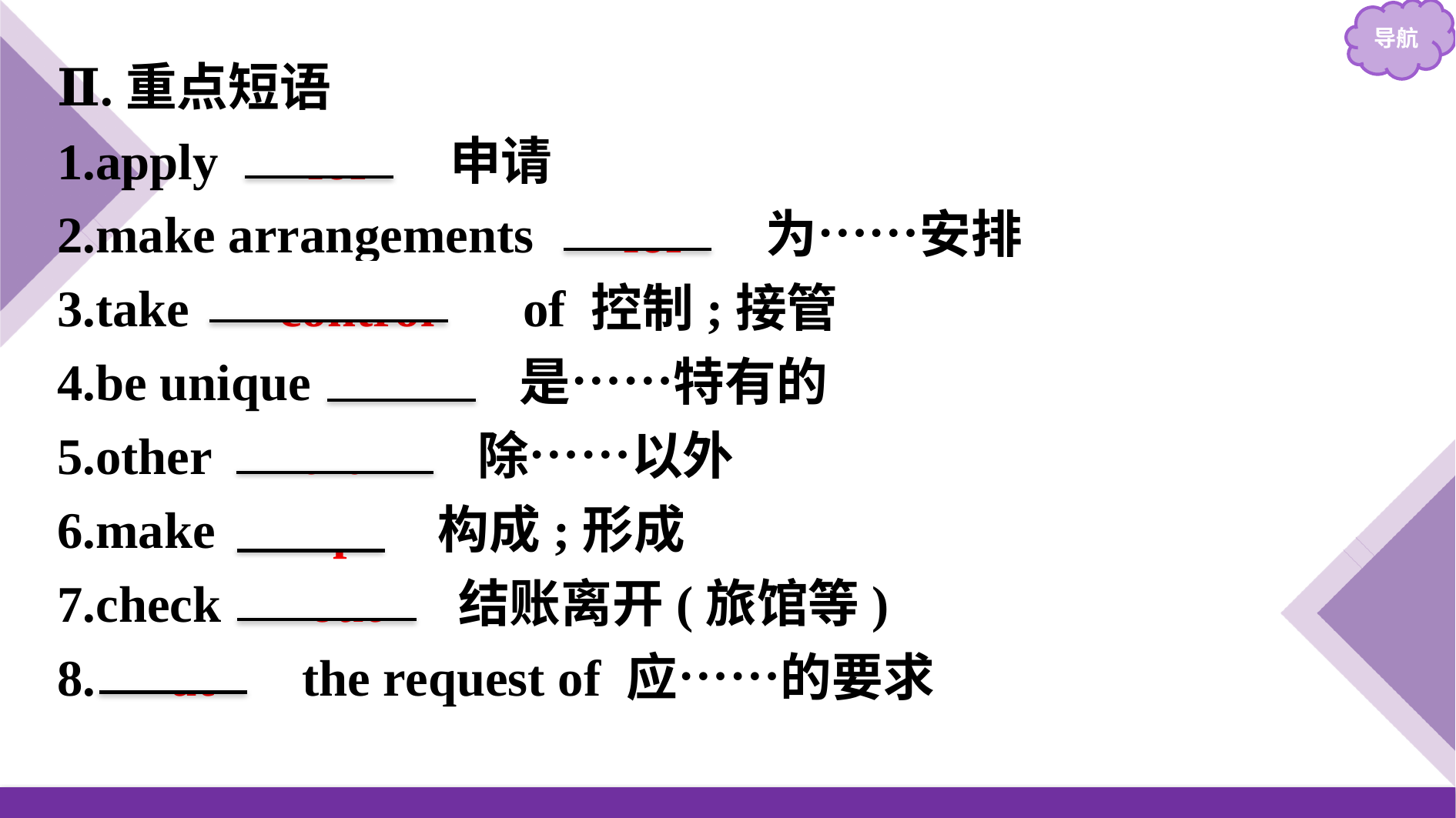

Ⅱ.重点短语
1.apply 　for　 申请
2.make arrangements 　for　 为……安排
3.take 　control　 of 控制;接管
4.be unique 　to　 是……特有的
5.other 　than　 除……以外
6.make 　up　 构成;形成
7.check 　out　 结账离开(旅馆等)
8.　at　 the request of 应……的要求